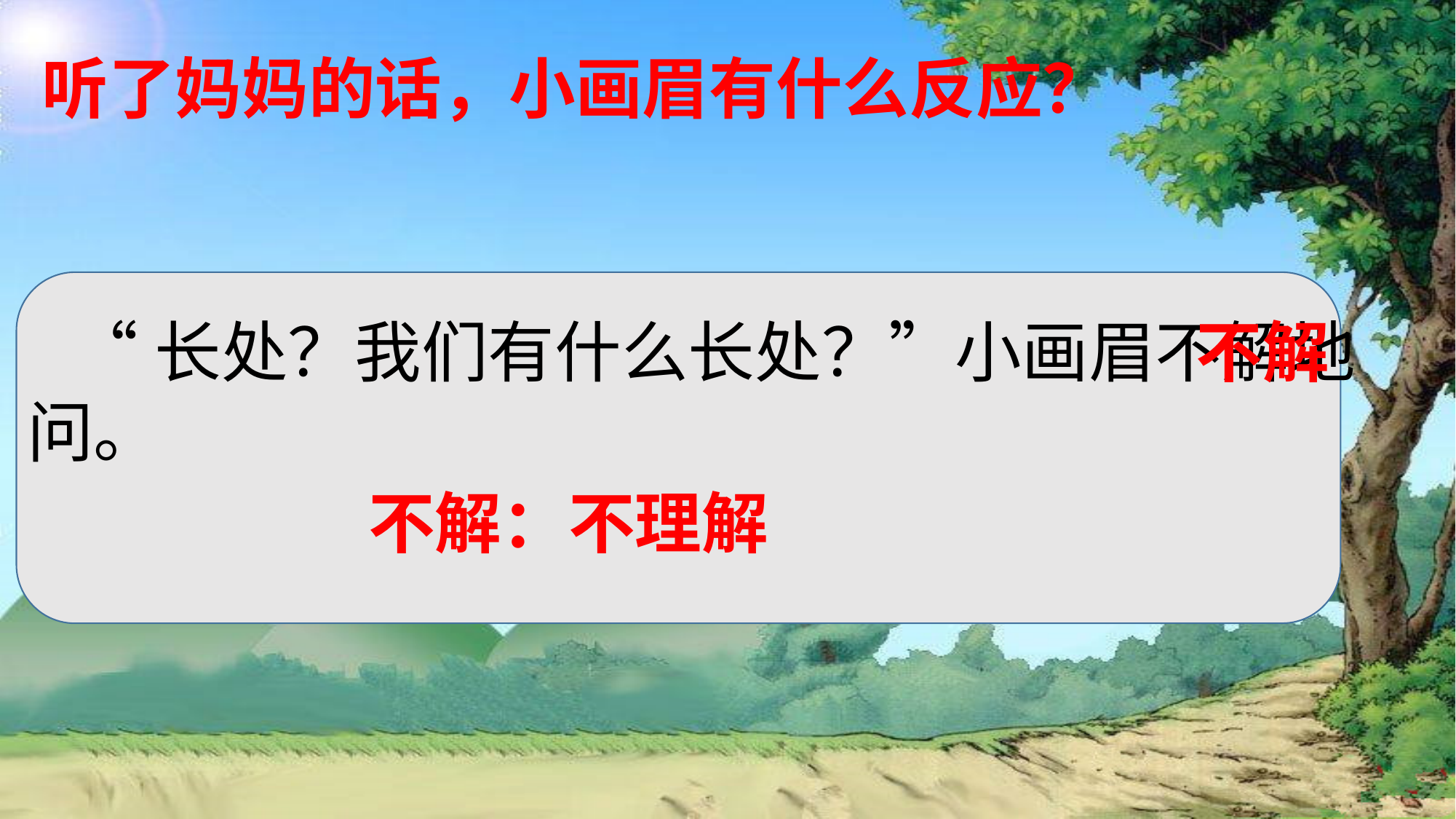

# 听了妈妈的话，小画眉有什么反应？

   “长处？我们有什么长处？”小画眉不解地问。
不解
不解：不理解